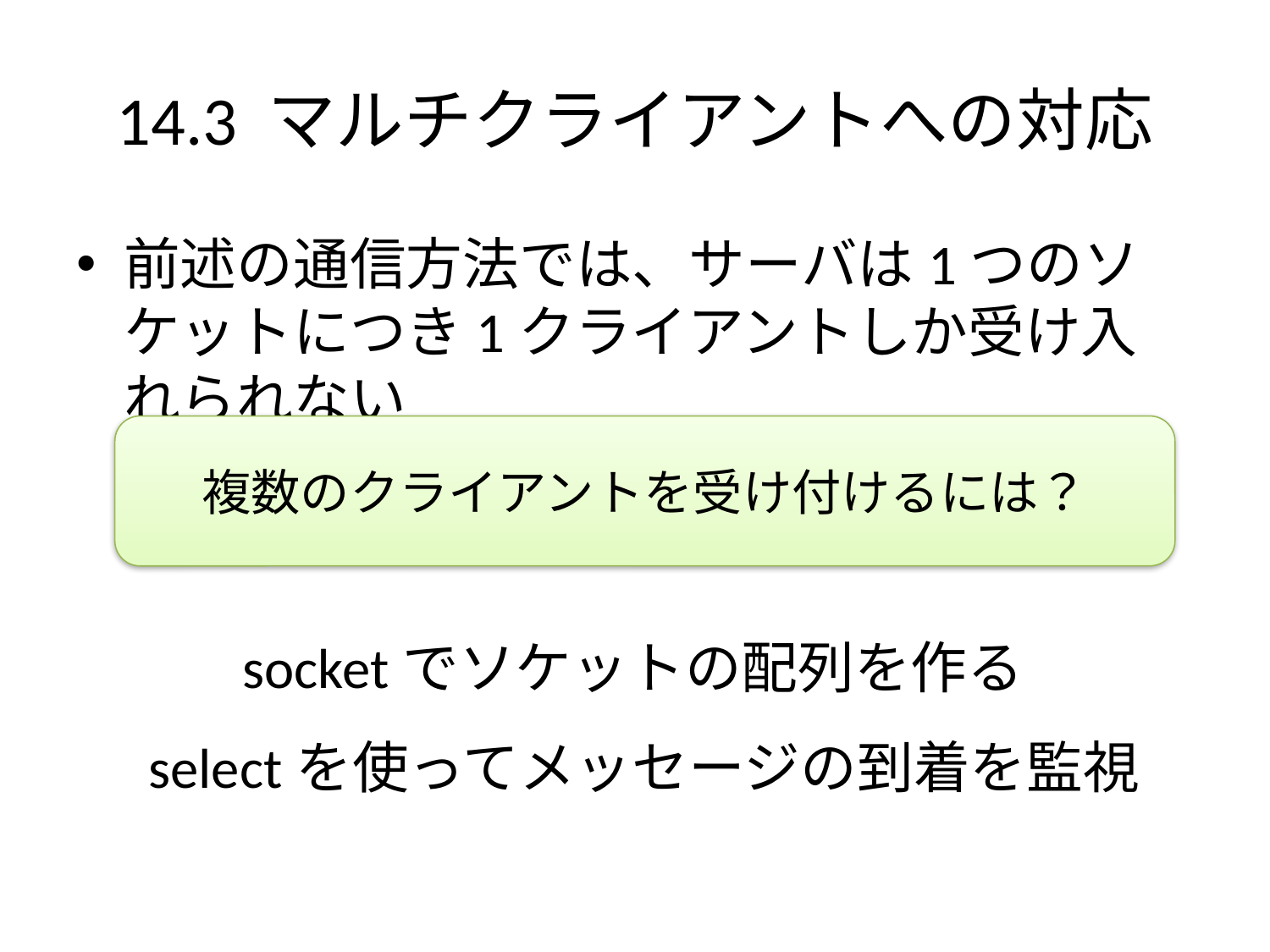

# 14.3 マルチクライアントへの対応
前述の通信方法では、サーバは1つのソケットにつき1クライアントしか受け入れられない
複数のクライアントを受け付けるには？
socketでソケットの配列を作る
selectを使ってメッセージの到着を監視